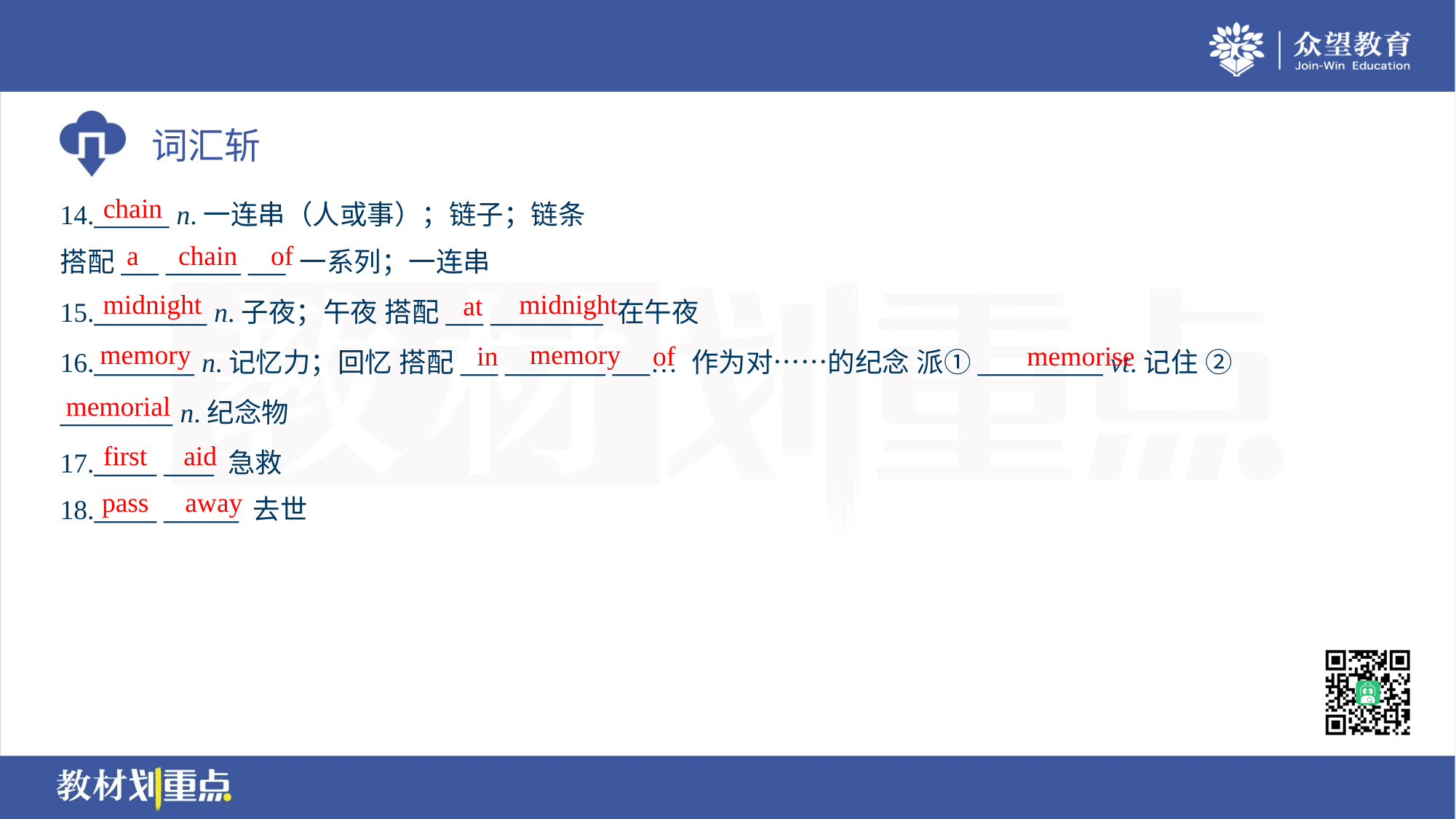

chain
14.______ n.一连串（人或事）；链子；链条
搭配___ ______ ___ 一系列；一连串
a
chain
of
midnight
midnight
at
15._________ n.子夜；午夜 搭配___ _________ 在午夜
16.________ n.记忆力；回忆 搭配___ ________ ___… 作为对……的纪念 派①__________ vt.记住 ②
_________ n.纪念物
17._____ ____ 急救
18._____ ______ 去世
memory
memory
in
of
memorise
memorial
first
aid
pass
away